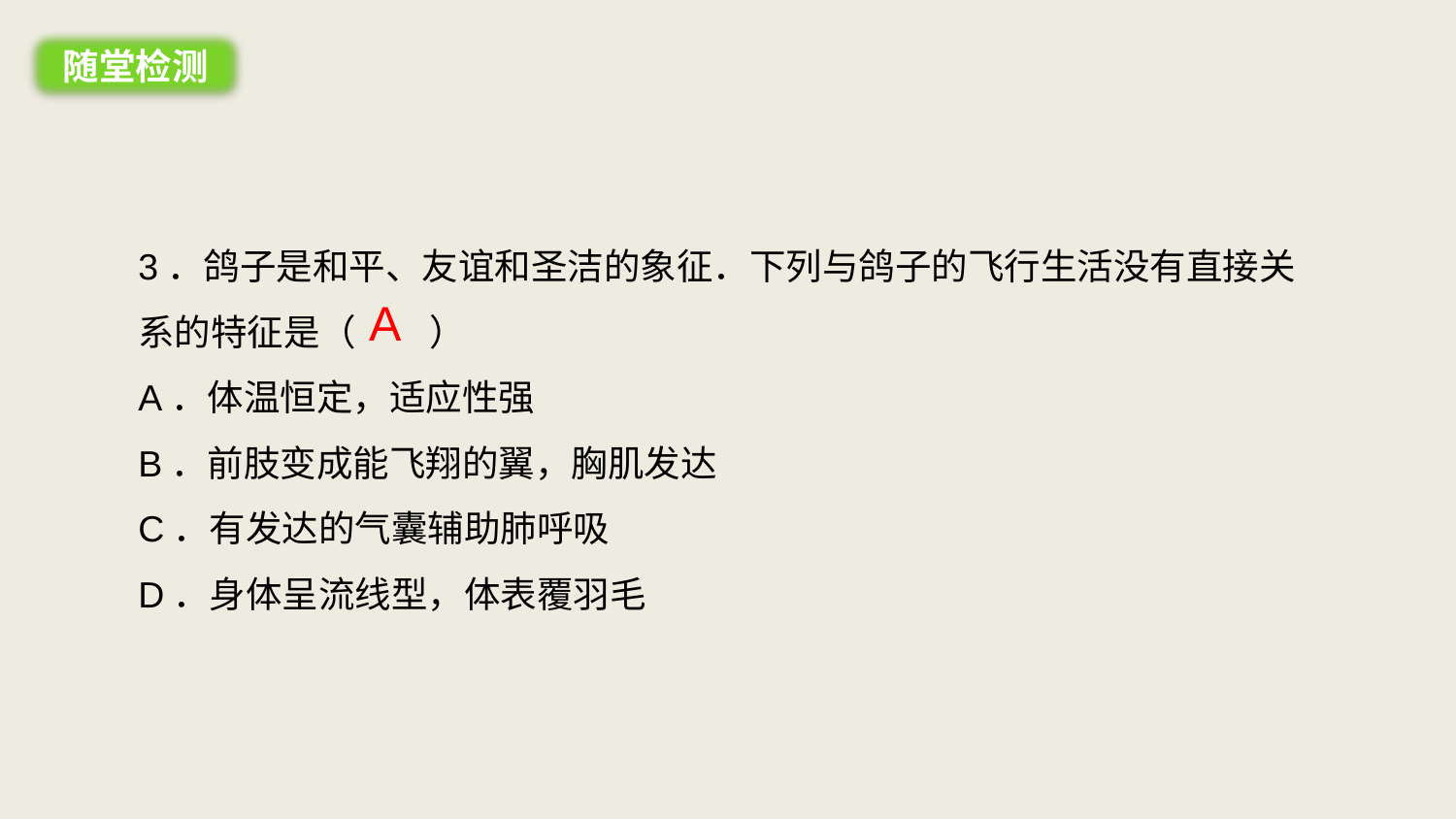

随堂检测
3．鸽子是和平、友谊和圣洁的象征．下列与鸽子的飞行生活没有直接关系的特征是（　　）
A．体温恒定，适应性强
B．前肢变成能飞翔的翼，胸肌发达
C．有发达的气囊辅助肺呼吸
D．身体呈流线型，体表覆羽毛
A